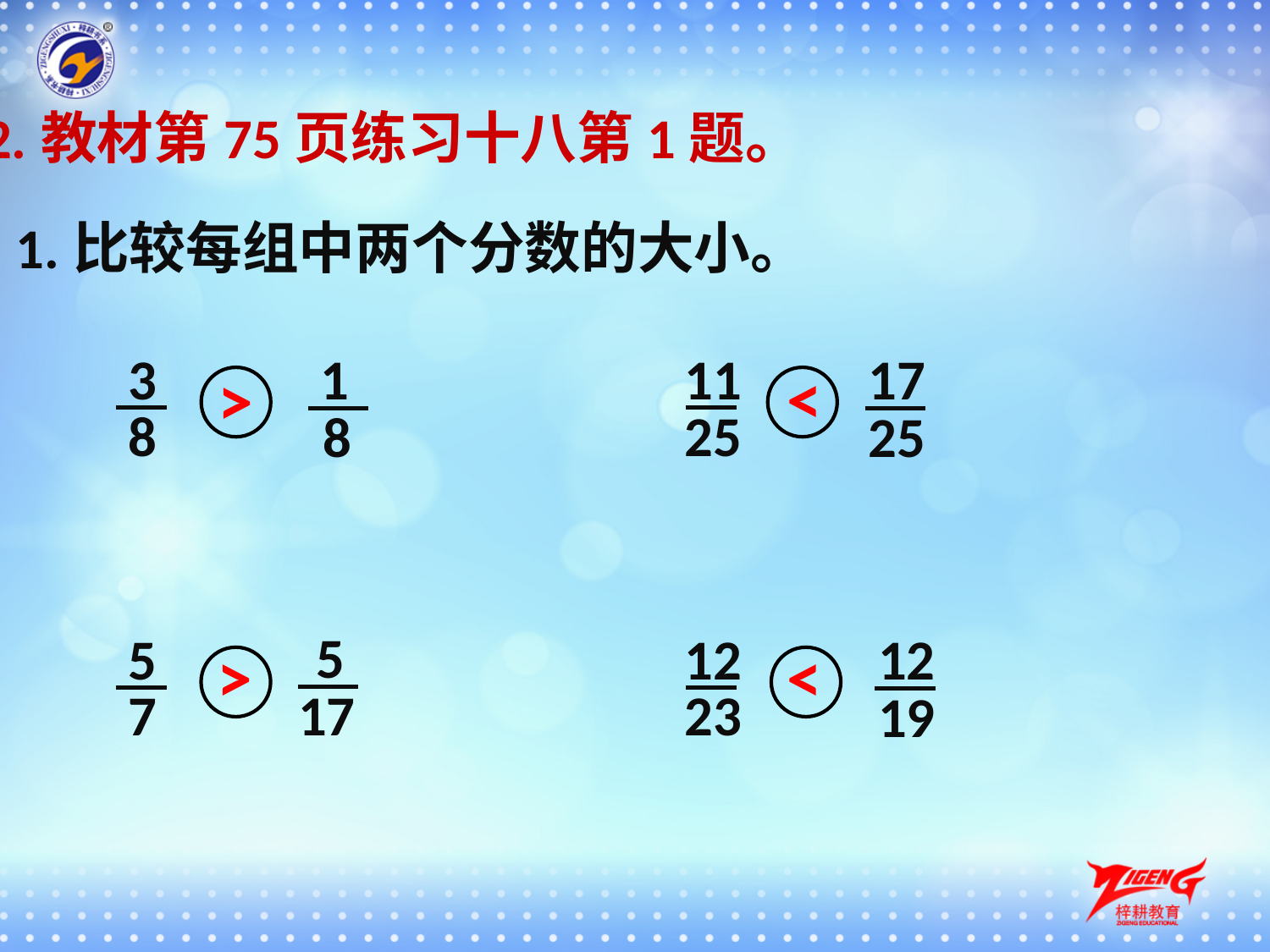

2.教材第75页练习十八第1题。
1.比较每组中两个分数的大小。
3
1
11
17
<
>

8
25
8
25
5
5
12
12
>
<

17
7
23
19